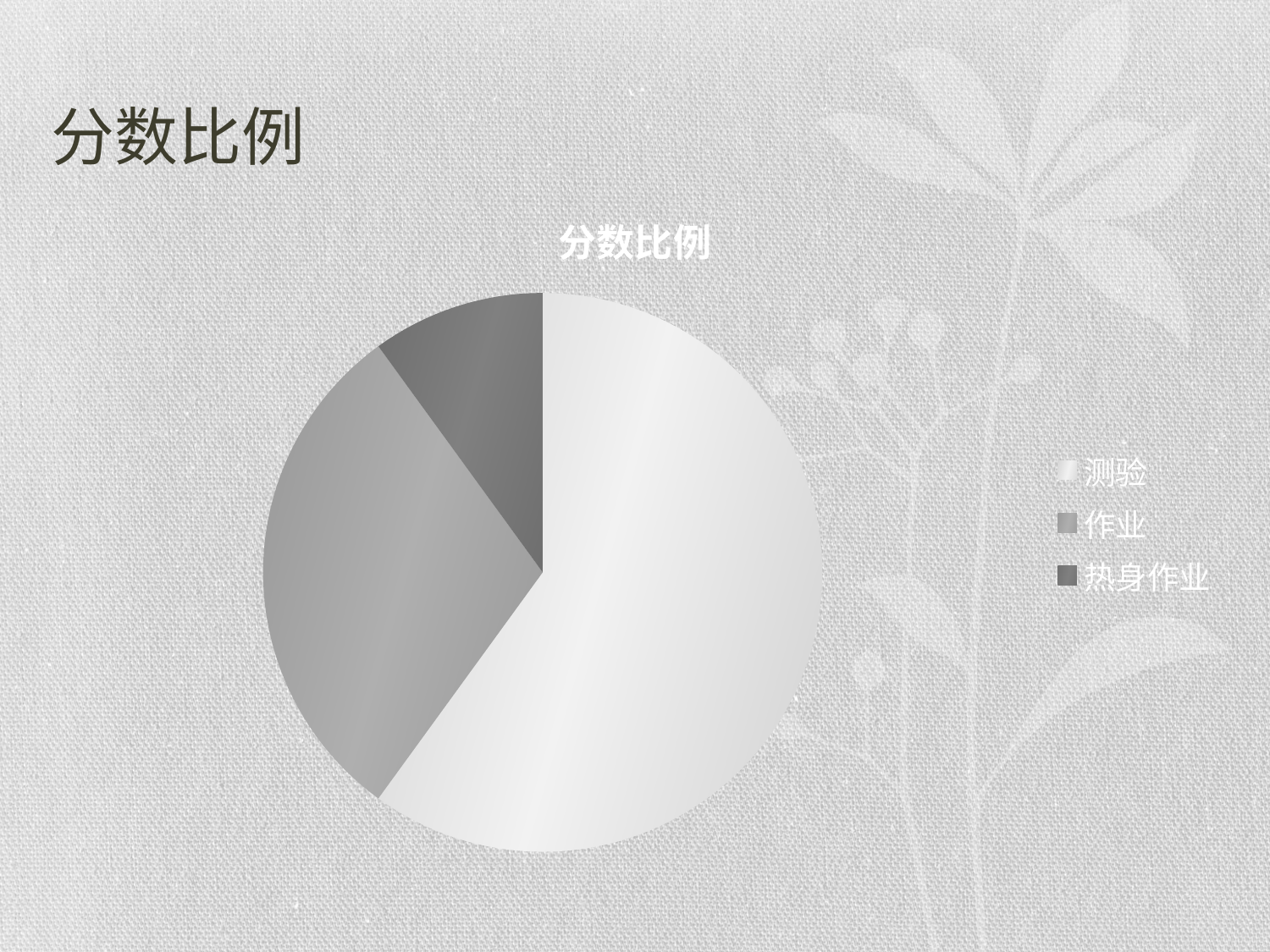

# 分数比例

### Chart: 分数比例

| Category | Percent of Grade |
|---|---|
| 测验 | 60.0 |
| 作业 | 30.0 |
| 热身作业 | 10.0 |